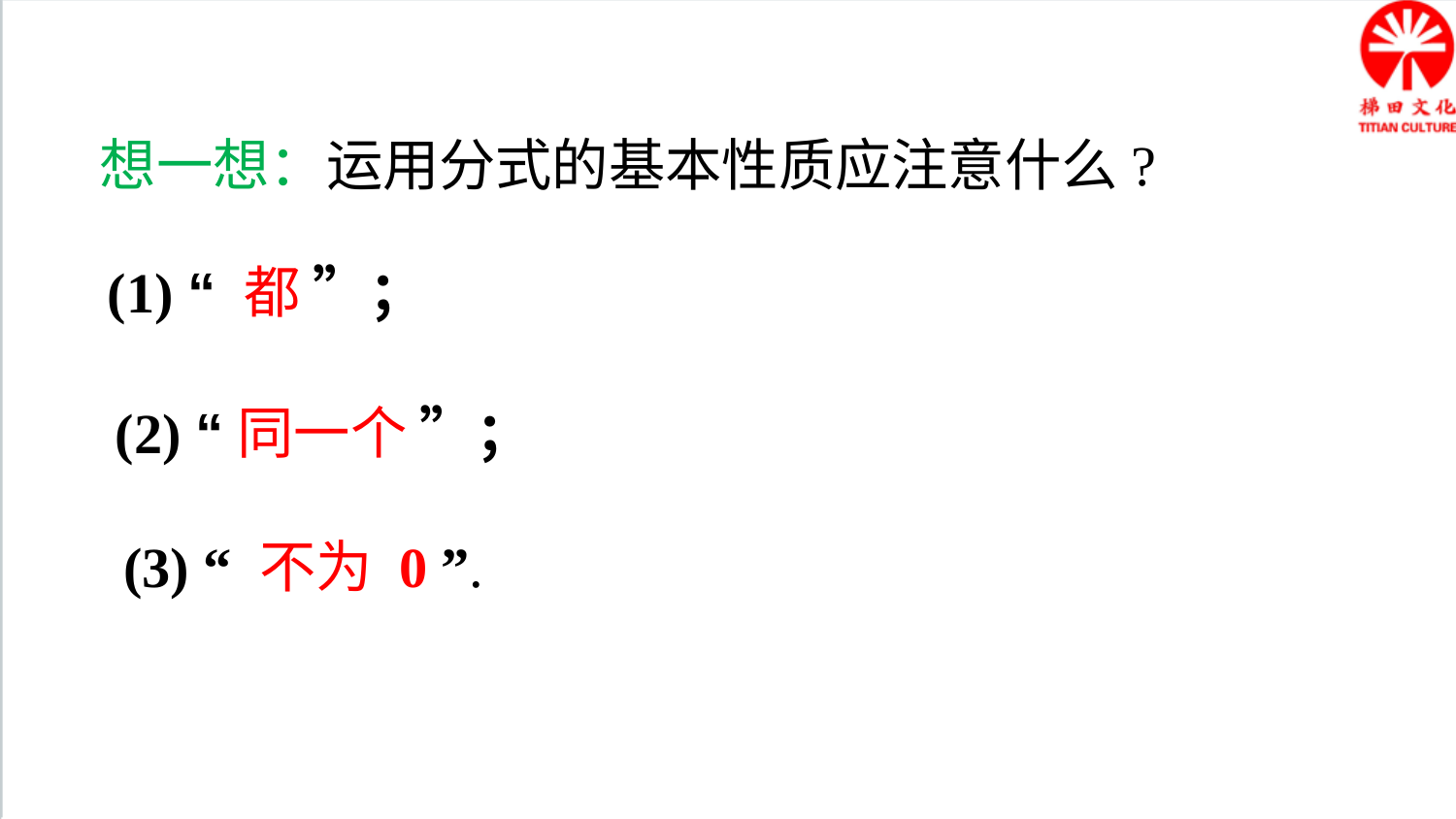

想一想：运用分式的基本性质应注意什么?
(1) “ 都 ”；
(2) “同一个 ”；
(3) “ 不为 0 ”.